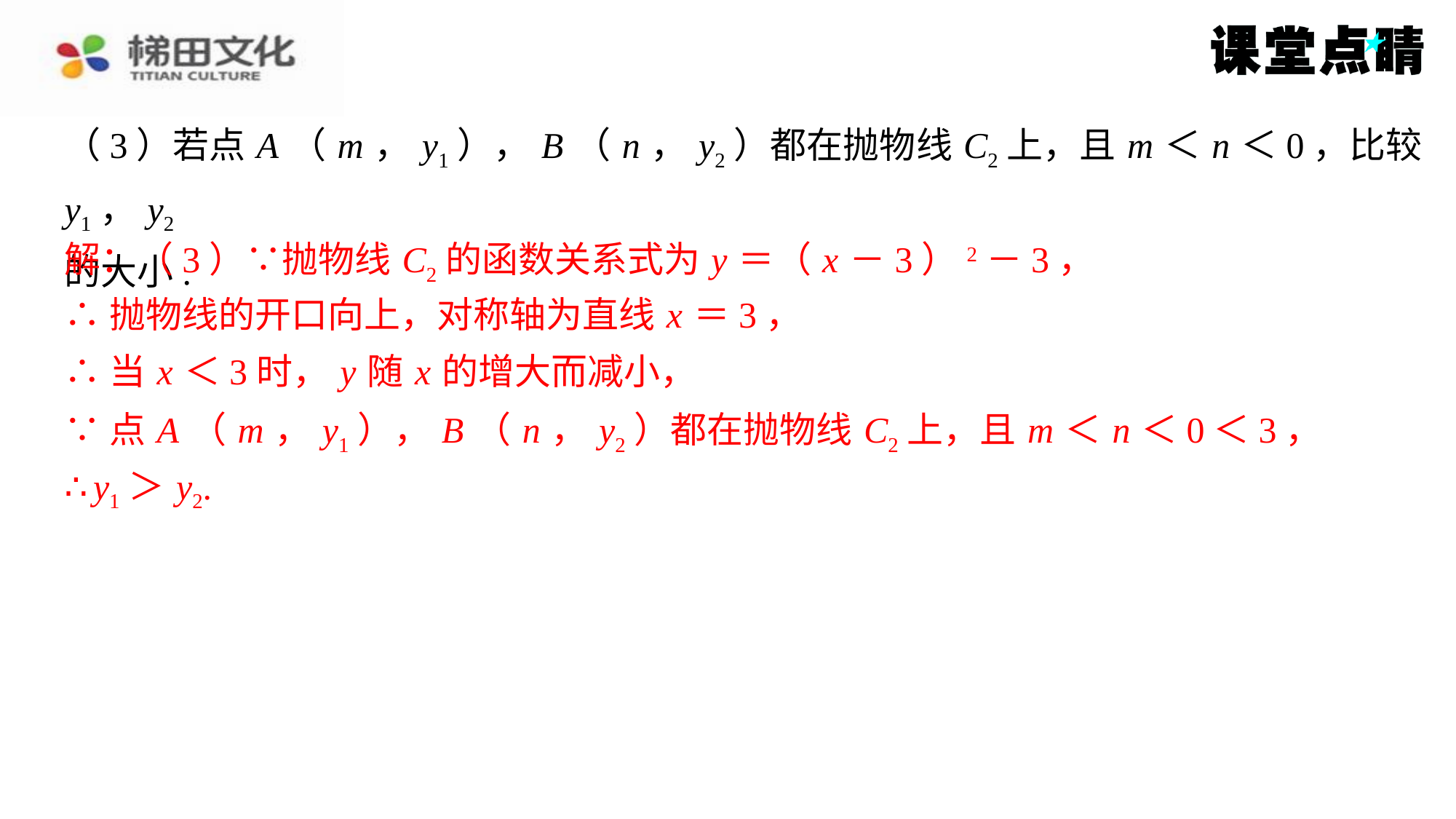

（3）若点 A （ m ， y1）， B （ n ， y2）都在抛物线 C2上，且 m ＜ n ＜0，比较 y1， y2
的大小.
解：（3）∵抛物线 C2的函数关系式为 y ＝（ x －3）2－3，
解：（3）∵抛物线 C2的函数关系式为 y ＝（ x －3）2－3，
∴抛物线的开口向上，对称轴为直线 x ＝3，
∴当 x ＜3时， y 随 x 的增大而减小，
∵点 A （ m ， y1）， B （ n ， y2）都在抛物线 C2上，且 m ＜ n ＜0＜3，
∴ y1＞ y2.
∴抛物线的开口向上，对称轴为直线 x ＝3，
∴当 x ＜3时， y 随 x 的增大而减小，
∵点 A （ m ， y1）， B （ n ， y2）都在抛物线 C2上，且 m ＜ n ＜0＜3，
∴ y1＞ y2.